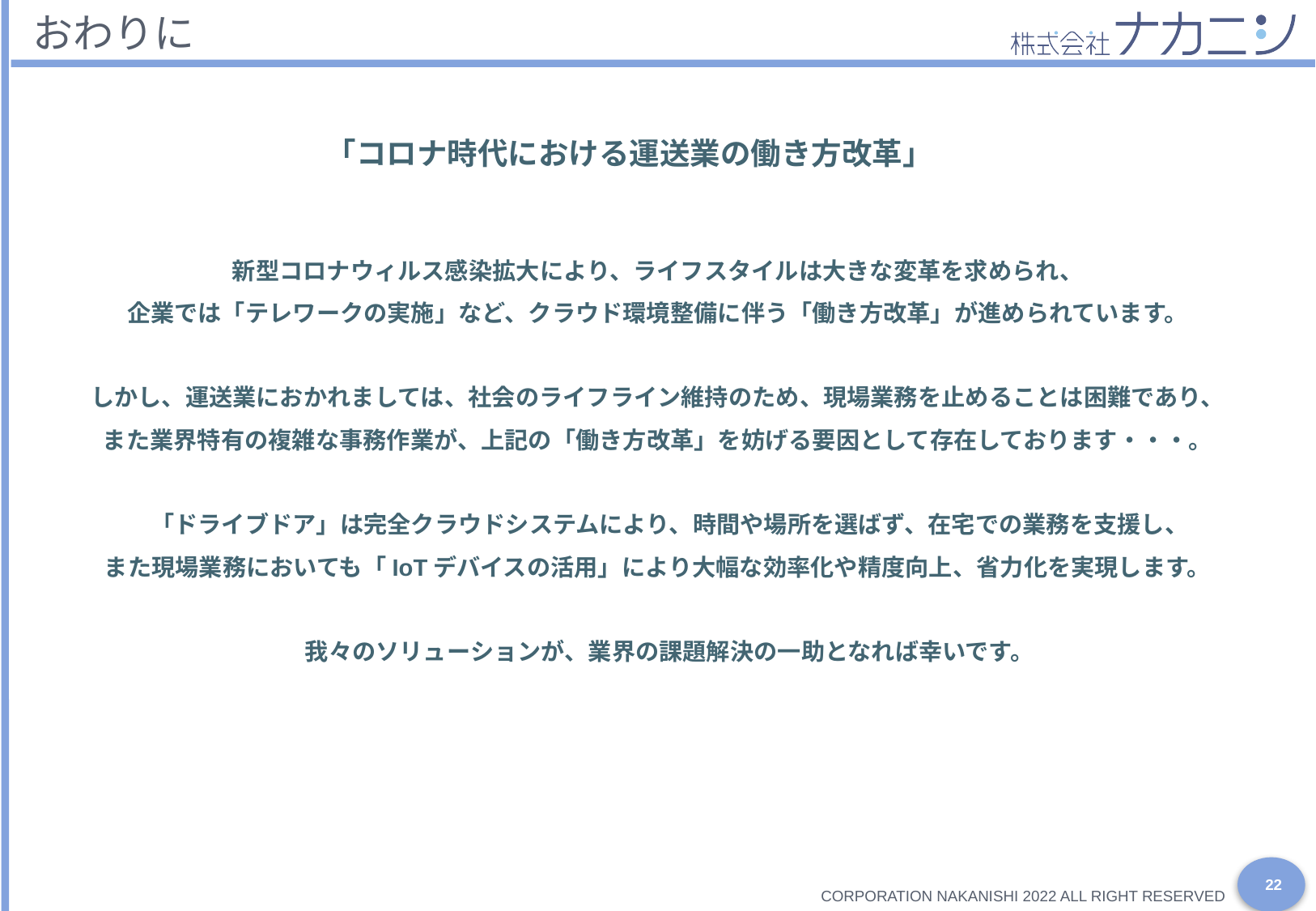

# おわりに
「コロナ時代における運送業の働き方改革」

新型コロナウィルス感染拡大により、ライフスタイルは大きな変革を求められ、
企業では「テレワークの実施」など、クラウド環境整備に伴う「働き方改革」が進められています。

しかし、運送業におかれましては、社会のライフライン維持のため、現場業務を止めることは困難であり、
また業界特有の複雑な事務作業が、上記の「働き方改革」を妨げる要因として存在しております・・・。

　「ドライブドア」は完全クラウドシステムにより、時間や場所を選ばず、在宅での業務を支援し、
また現場業務においても「IoTデバイスの活用」により大幅な効率化や精度向上、省力化を実現します。

　我々のソリューションが、業界の課題解決の一助となれば幸いです。

22